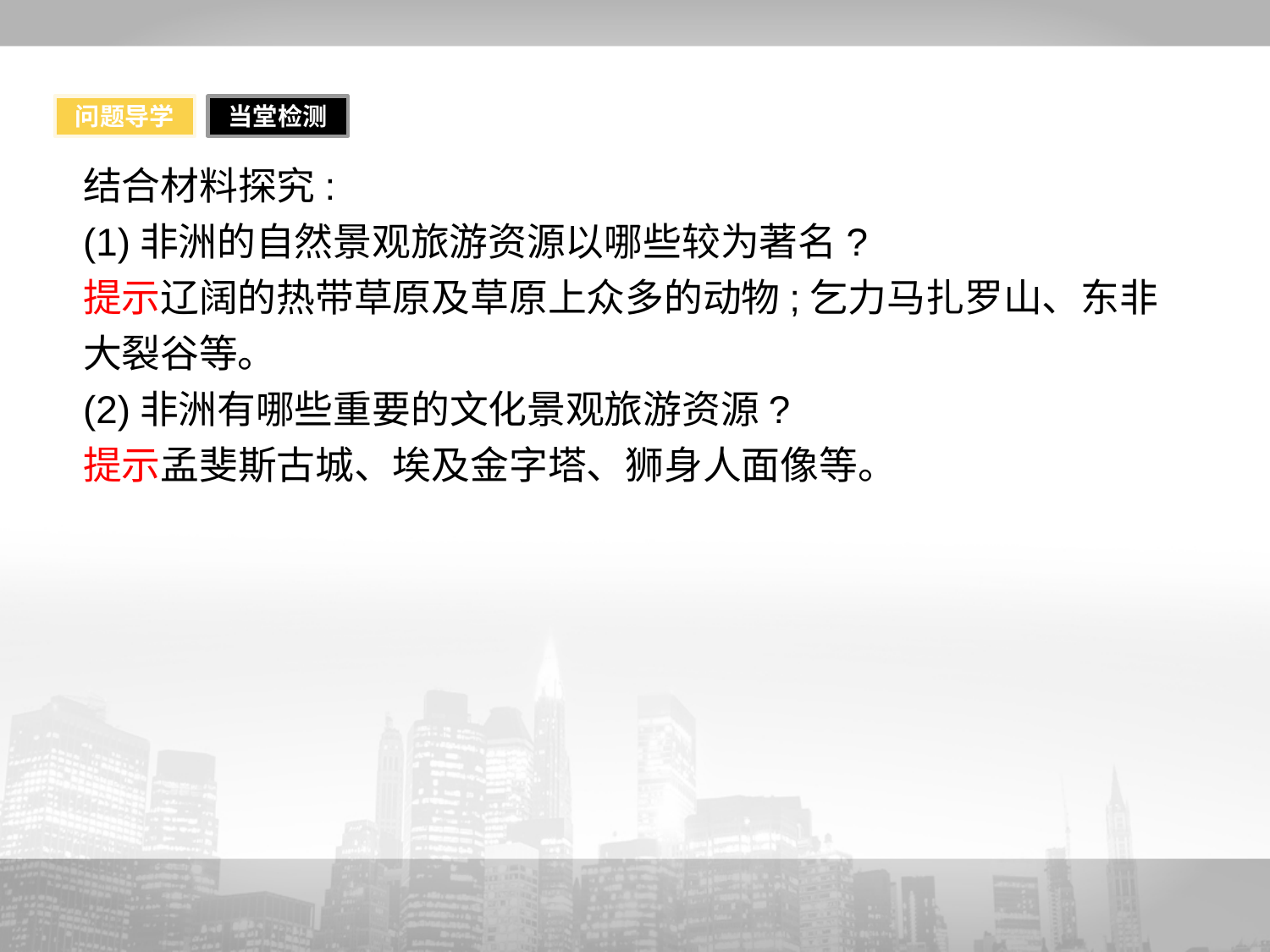

问题导学
当堂检测
结合材料探究:
(1)非洲的自然景观旅游资源以哪些较为著名?
提示辽阔的热带草原及草原上众多的动物;乞力马扎罗山、东非大裂谷等。
(2)非洲有哪些重要的文化景观旅游资源?
提示孟斐斯古城、埃及金字塔、狮身人面像等。